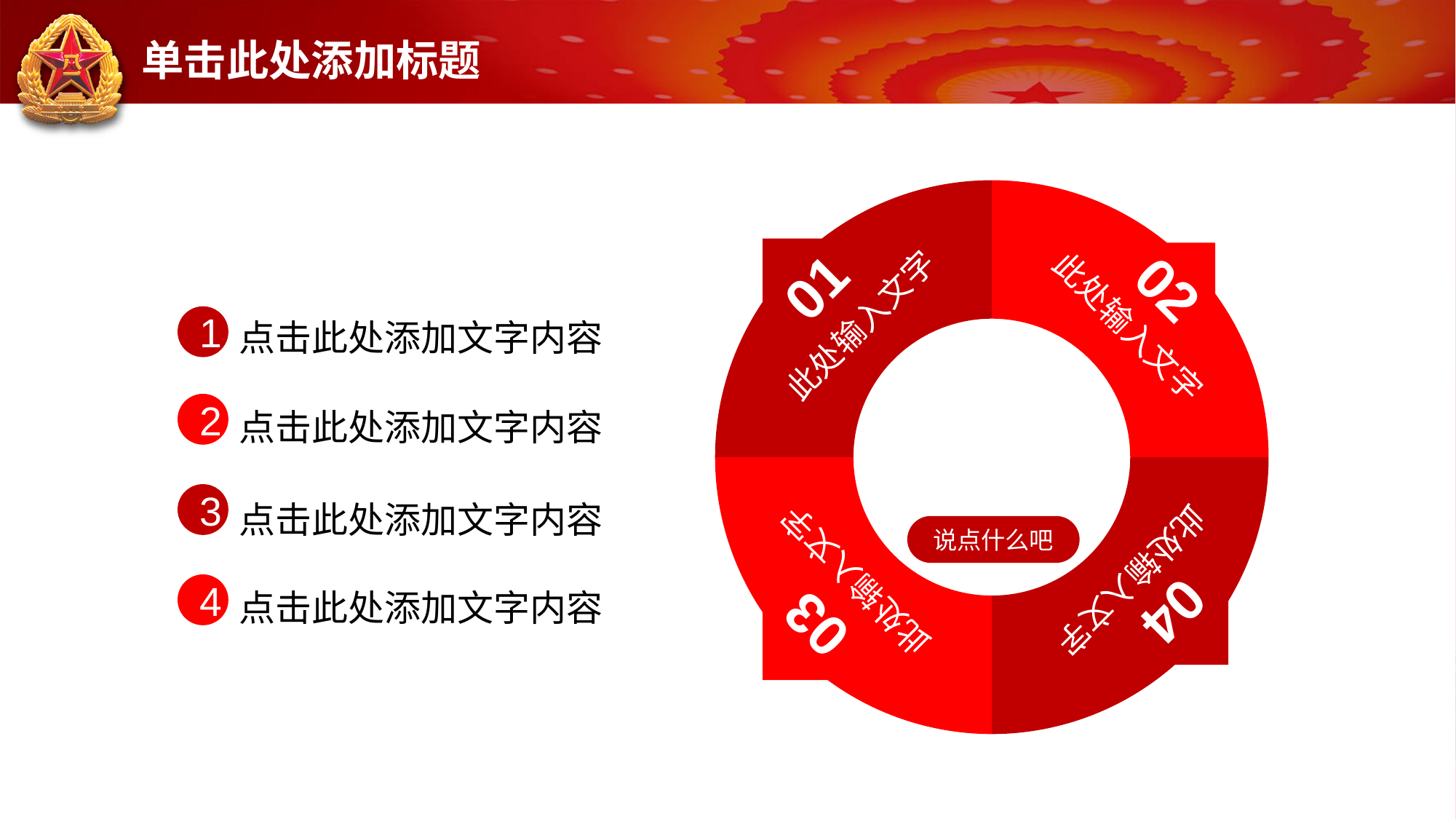

# 单击此处添加标题

### Chart

| Category | 销售额 |
|---|---|
| 第一季度 | 30.0 |
| 第二季度 | 30.0 |
| 第三季度 | 30.0 |
| 第四季度 | 30.0 |

01
02
此处输入文字
此处输入文字
此处输入文字
此处输入文字
04

03

1
点击此处添加文字内容
2
点击此处添加文字内容
3
点击此处添加文字内容
说点什么吧
4
点击此处添加文字内容